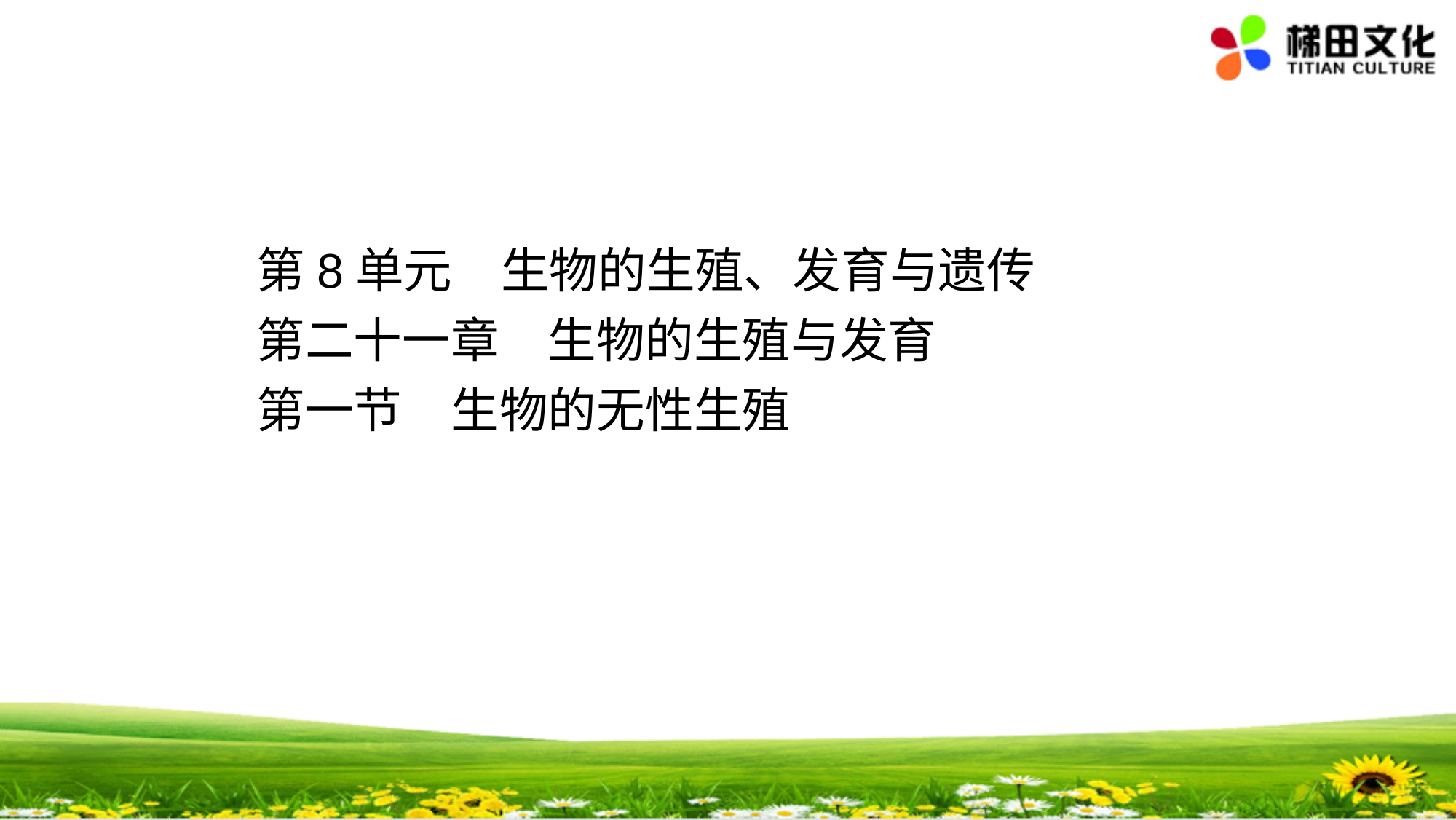

第8单元　生物的生殖、发育与遗传
第二十一章　生物的生殖与发育
第一节　生物的无性生殖